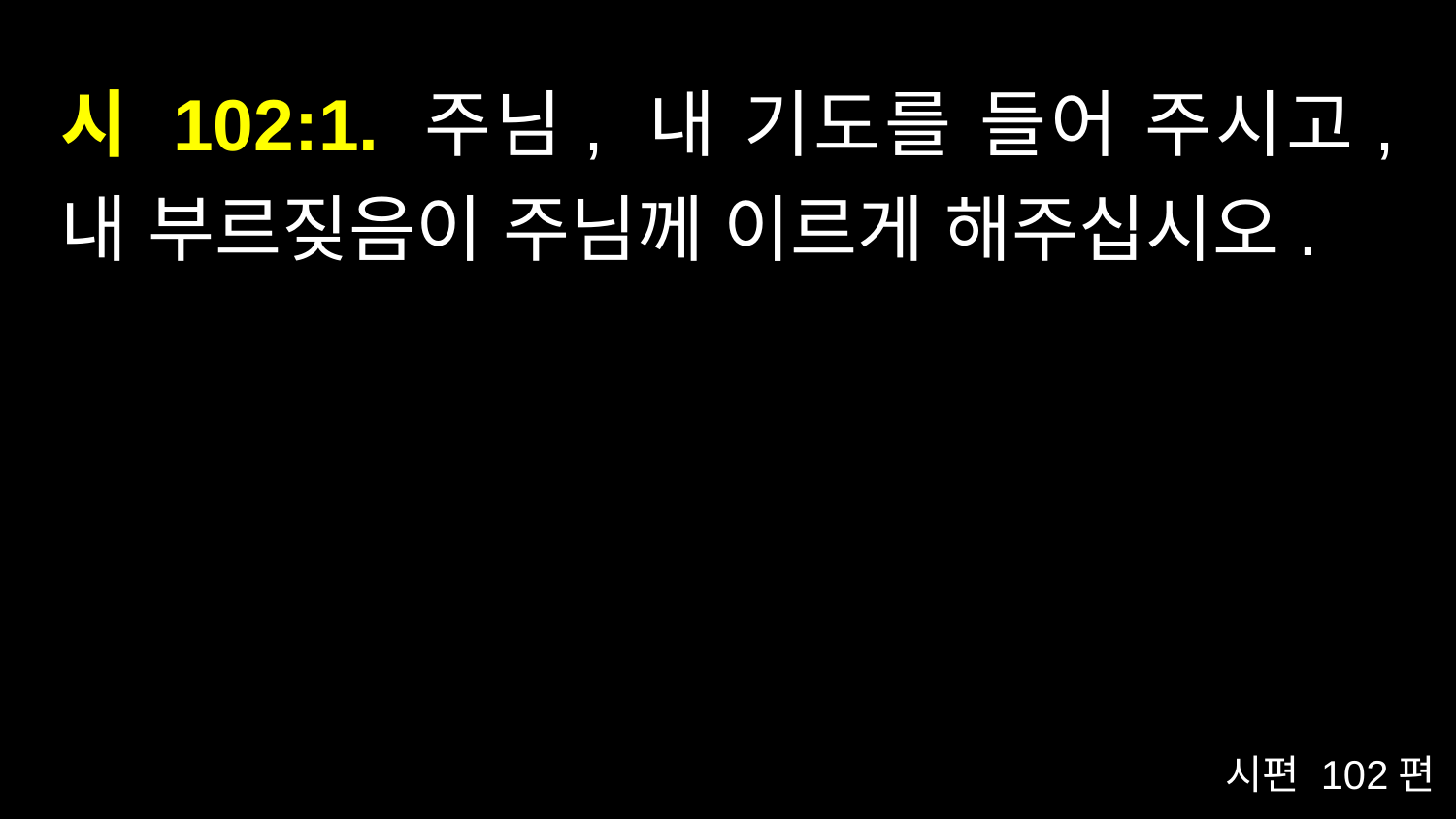

# 시 102:1. 주님, 내 기도를 들어 주시고, 내 부르짖음이 주님께 이르게 해주십시오.
시편 102편